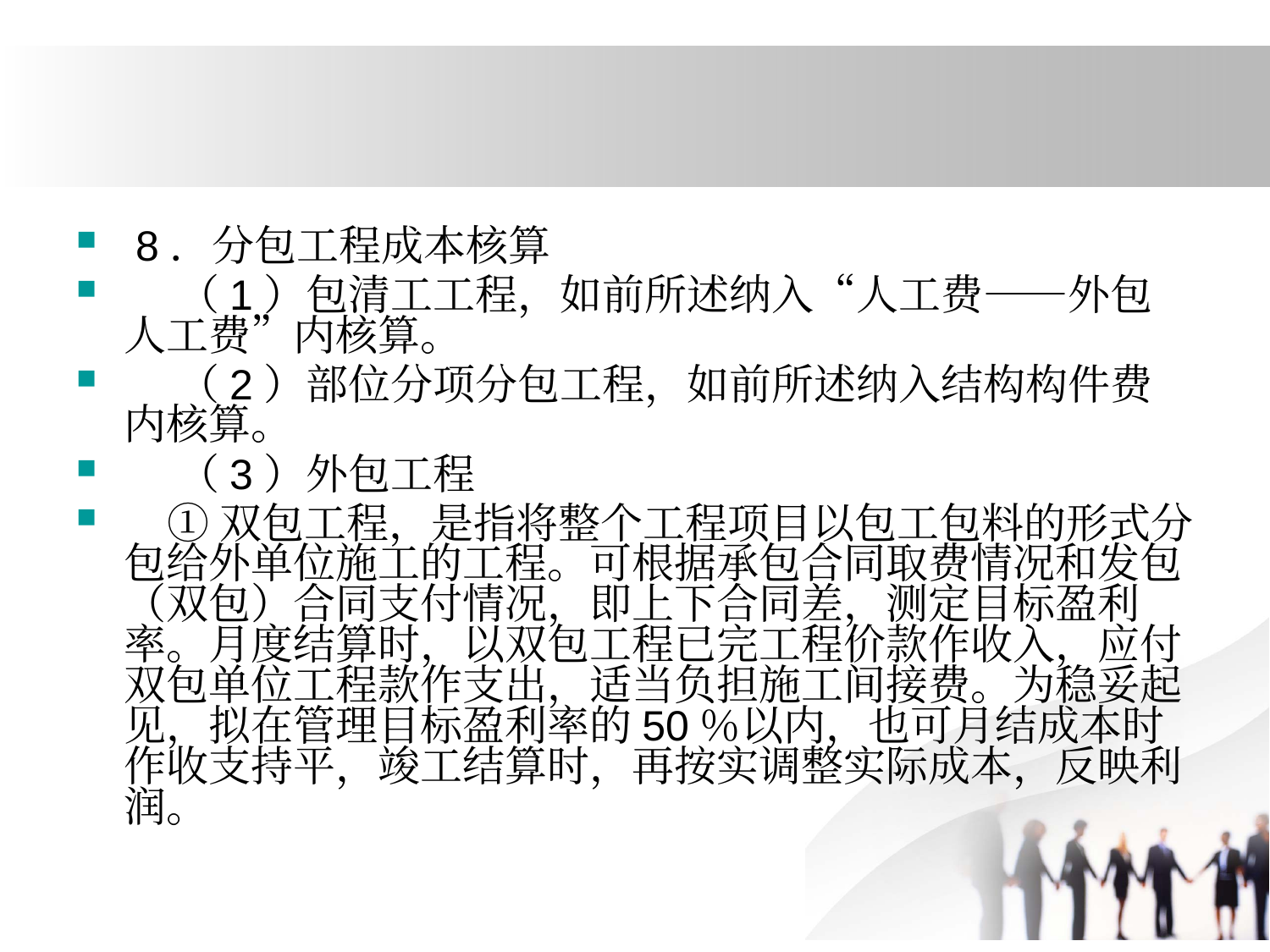

#
 8．分包工程成本核算
    （1）包清工工程，如前所述纳入“人工费——外包人工费”内核算。
    （2）部位分项分包工程，如前所述纳入结构构件费内核算。
    （3）外包工程
    ①双包工程，是指将整个工程项目以包工包料的形式分包给外单位施工的工程。可根据承包合同取费情况和发包（双包）合同支付情况，即上下合同差，测定目标盈利率。月度结算时，以双包工程已完工程价款作收入，应付双包单位工程款作支出，适当负担施工间接费。为稳妥起见，拟在管理目标盈利率的50％以内，也可月结成本时作收支持平，竣工结算时，再按实调整实际成本，反映利润。